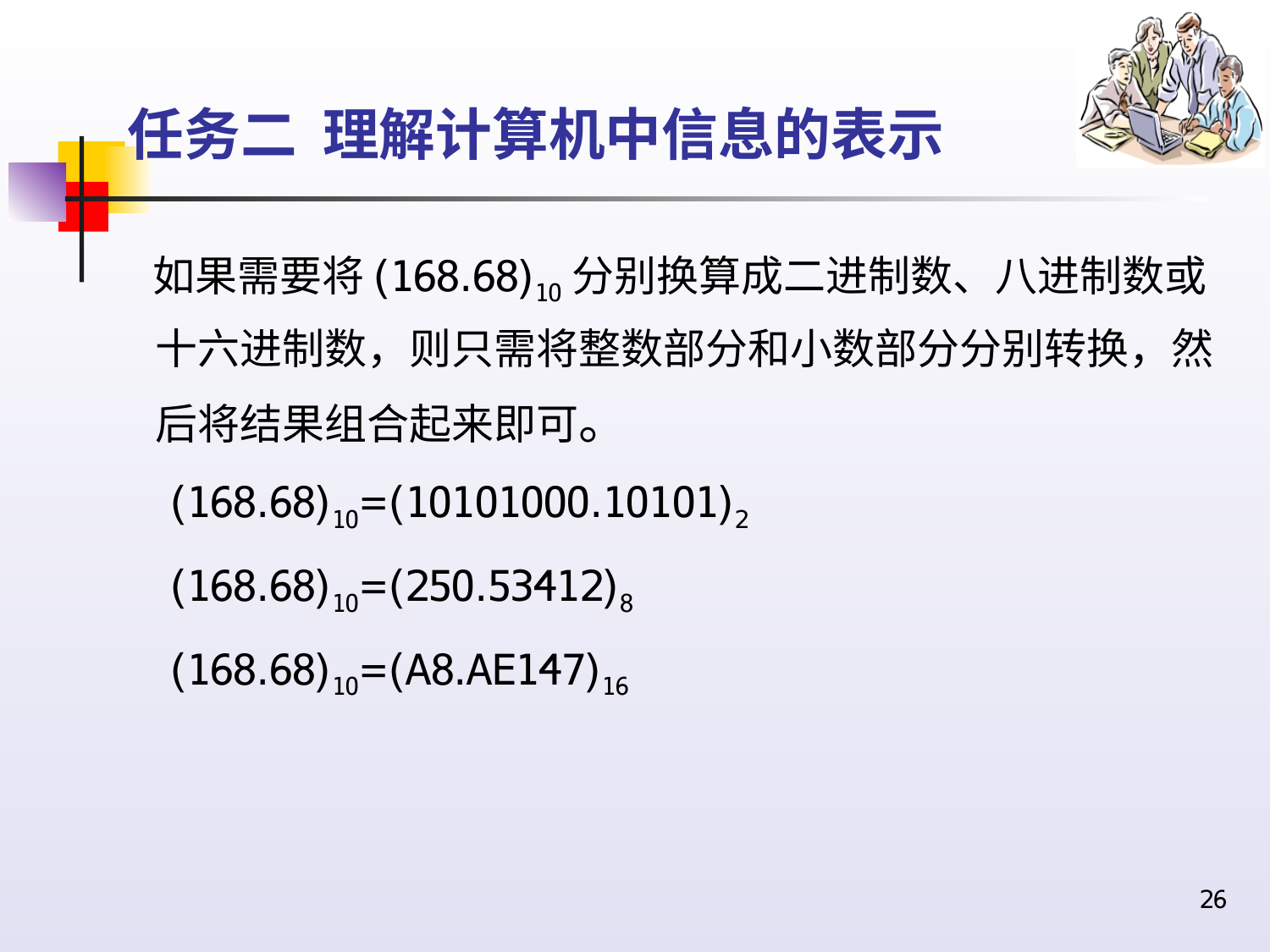

# 任务二  理解计算机中信息的表示
   如果需要将(168.68)10分别换算成二进制数、八进制数或十六进制数，则只需将整数部分和小数部分分别转换，然后将结果组合起来即可。
(168.68)10=(10101000.10101)2
(168.68)10=(250.53412)8
(168.68)10=(A8.AE147)16
26